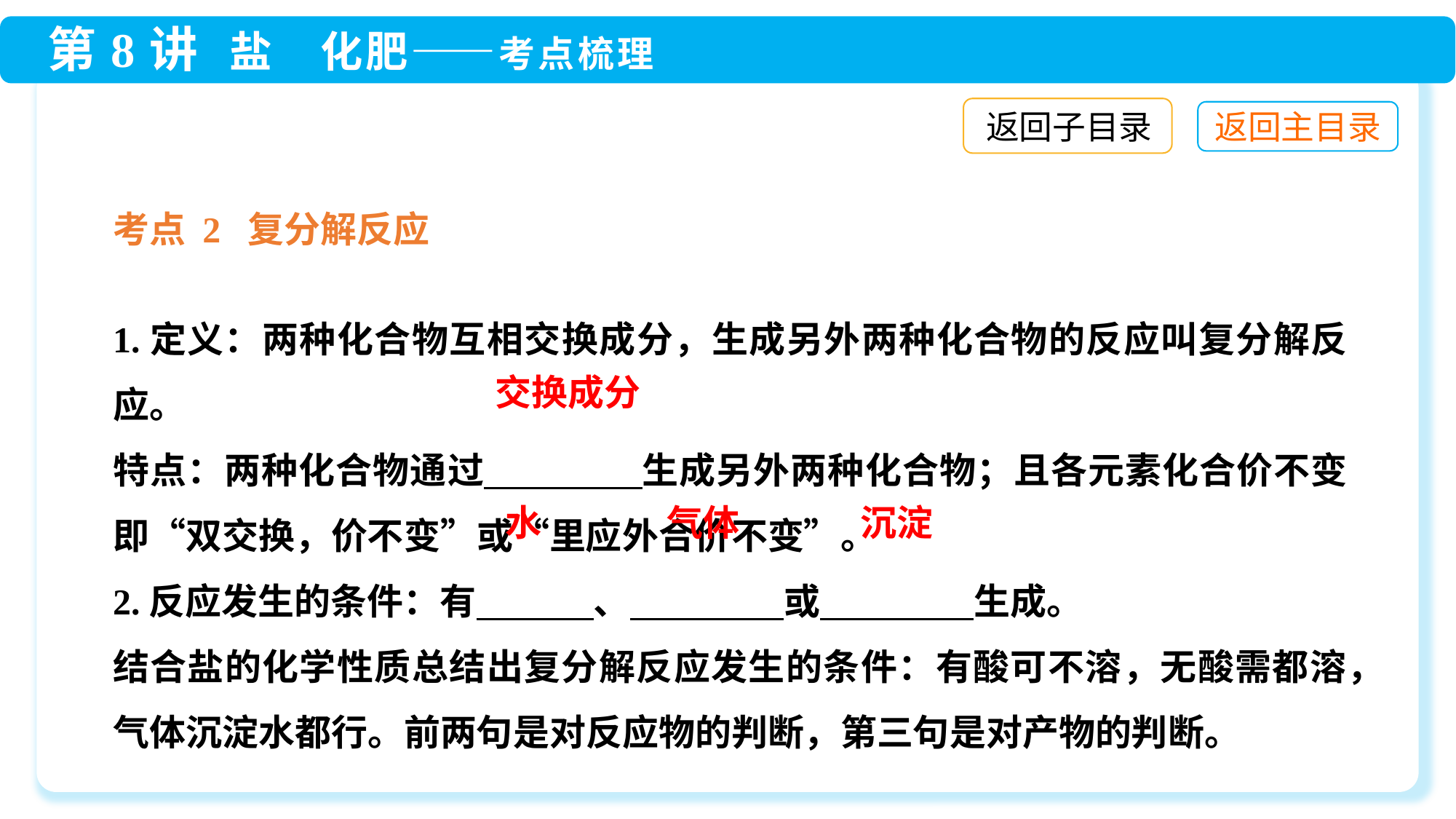

返回子目录
考点 2  复分解反应
1.定义：两种化合物互相交换成分，生成另外两种化合物的反应叫复分解反应。
特点：两种化合物通过 　　　　生成另外两种化合物；且各元素化合价不变即“双交换，价不变”或“里应外合价不变”。
2.反应发生的条件：有 　　　、 　　　　或 　　　　生成。
结合盐的化学性质总结出复分解反应发生的条件：有酸可不溶，无酸需都溶，气体沉淀水都行。前两句是对反应物的判断，第三句是对产物的判断。
交换成分
沉淀
气体
水